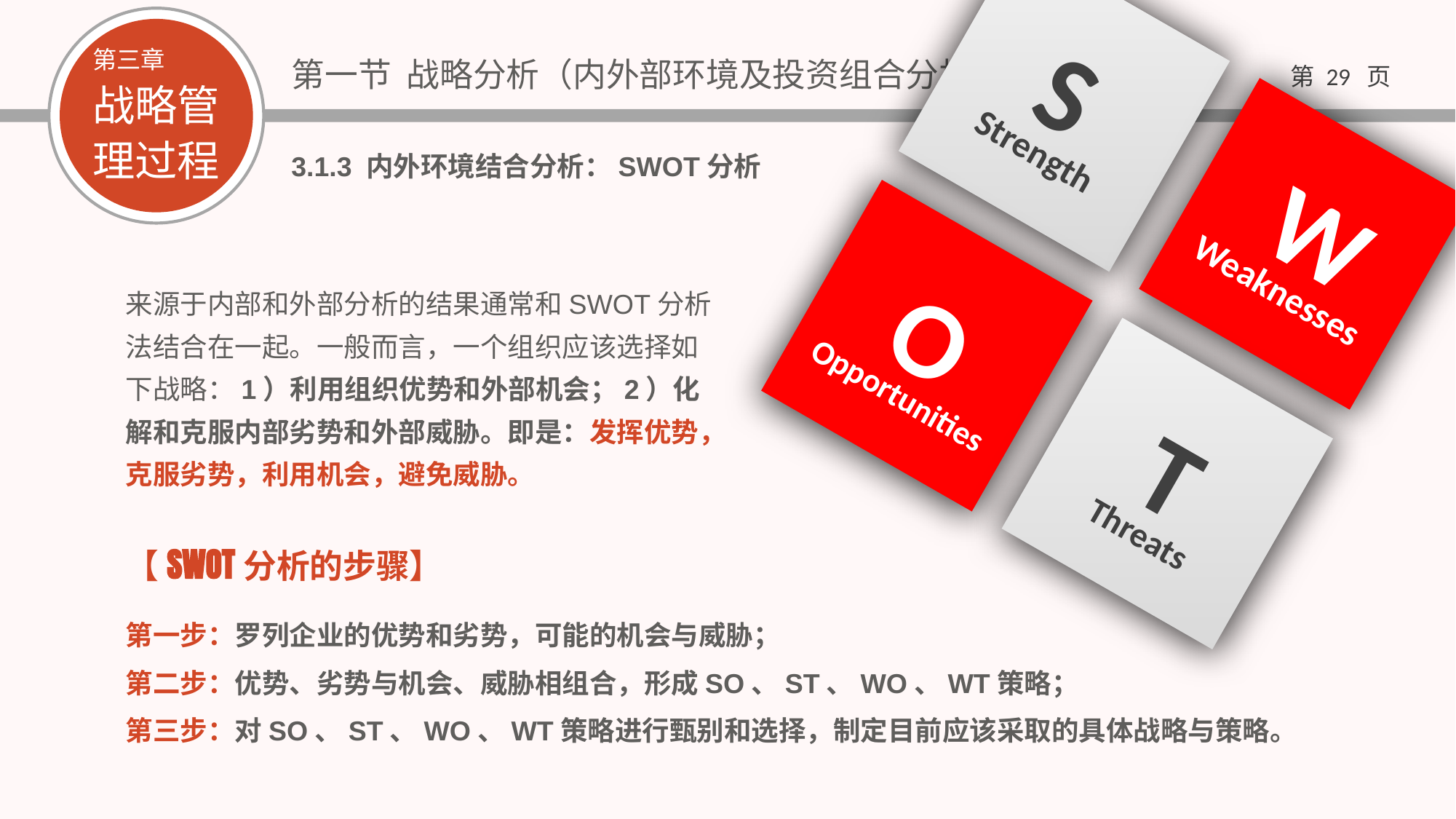

S
Strength
W
Weaknesses

O
Opportunities
T
Threats
3.1.3 内外环境结合分析：SWOT分析
来源于内部和外部分析的结果通常和SWOT分析法结合在一起。一般而言，一个组织应该选择如下战略：1）利用组织优势和外部机会；2）化解和克服内部劣势和外部威胁。即是：发挥优势，克服劣势，利用机会，避免威胁。
【SWOT分析的步骤】
第一步：罗列企业的优势和劣势，可能的机会与威胁；
第二步：优势、劣势与机会、威胁相组合，形成SO、ST、WO、WT策略；
第三步：对SO、ST、WO、WT策略进行甄别和选择，制定目前应该采取的具体战略与策略。